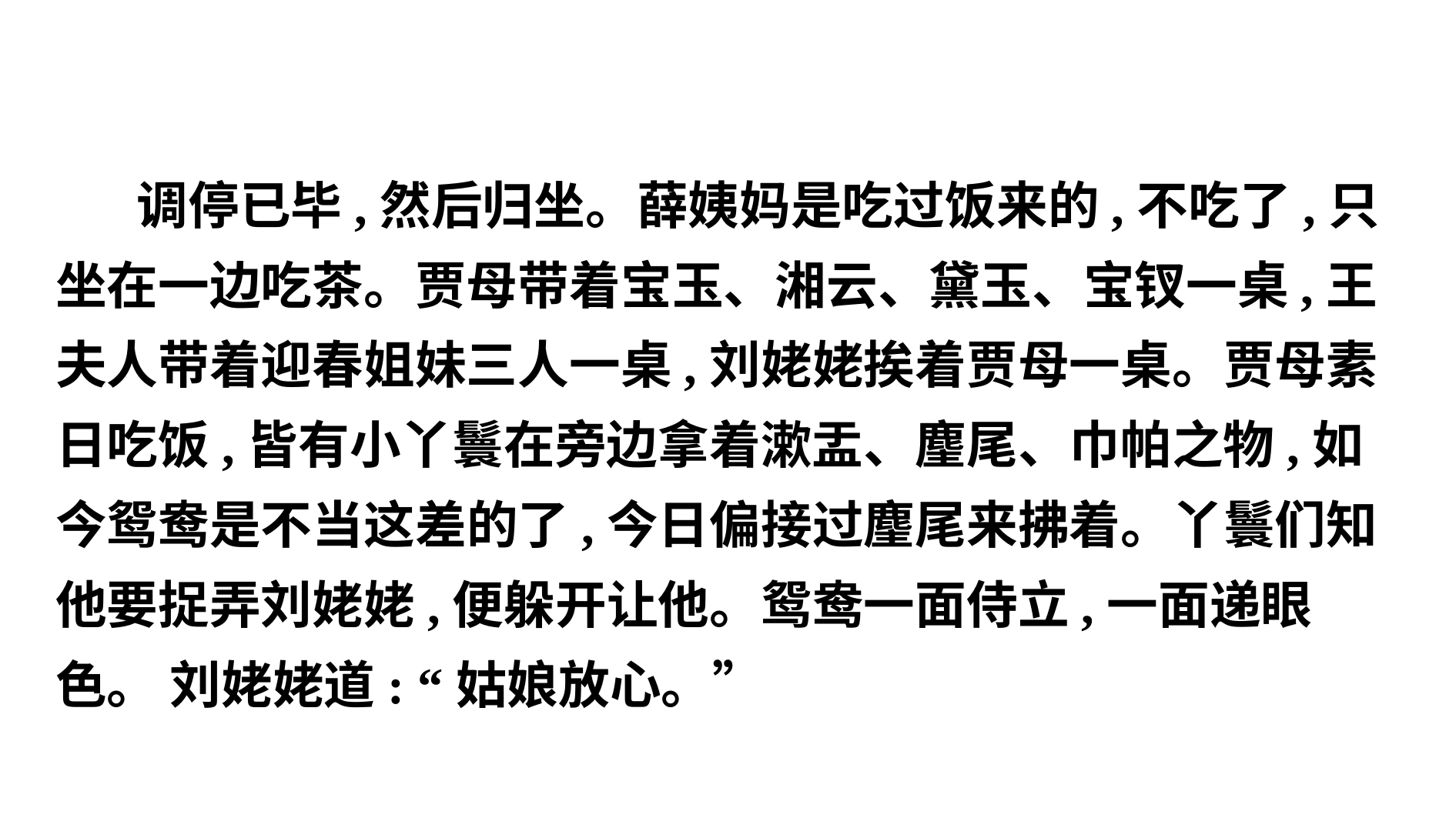

调停已毕,然后归坐。薛姨妈是吃过饭来的,不吃了,只坐在一边吃茶。贾母带着宝玉、湘云、黛玉、宝钗一桌,王夫人带着迎春姐妹三人一桌,刘姥姥挨着贾母一桌。贾母素日吃饭,皆有小丫鬟在旁边拿着漱盂、麈尾、巾帕之物,如今鸳鸯是不当这差的了,今日偏接过麈尾来拂着。丫鬟们知他要捉弄刘姥姥,便躲开让他。鸳鸯一面侍立,一面递眼色。 刘姥姥道: “姑娘放心。”